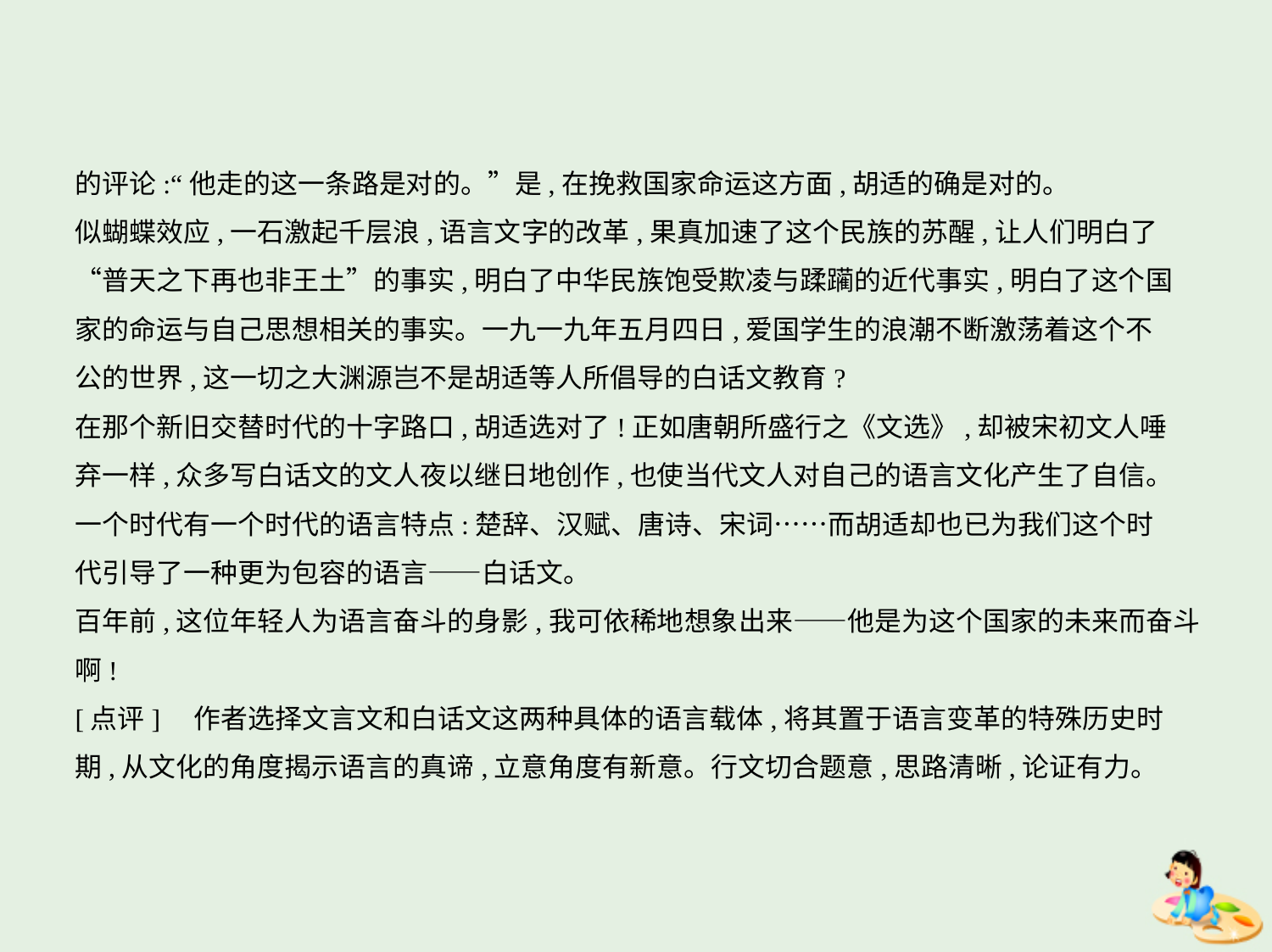

的评论:“他走的这一条路是对的。”是,在挽救国家命运这方面,胡适的确是对的。
似蝴蝶效应,一石激起千层浪,语言文字的改革,果真加速了这个民族的苏醒,让人们明白了
“普天之下再也非王土”的事实,明白了中华民族饱受欺凌与蹂躏的近代事实,明白了这个国
家的命运与自己思想相关的事实。一九一九年五月四日,爱国学生的浪潮不断激荡着这个不
公的世界,这一切之大渊源岂不是胡适等人所倡导的白话文教育?
在那个新旧交替时代的十字路口,胡适选对了!正如唐朝所盛行之《文选》,却被宋初文人唾
弃一样,众多写白话文的文人夜以继日地创作,也使当代文人对自己的语言文化产生了自信。
一个时代有一个时代的语言特点:楚辞、汉赋、唐诗、宋词……而胡适却也已为我们这个时
代引导了一种更为包容的语言——白话文。
百年前,这位年轻人为语言奋斗的身影,我可依稀地想象出来——他是为这个国家的未来而奋斗啊!
[点评]　作者选择文言文和白话文这两种具体的语言载体,将其置于语言变革的特殊历史时
期,从文化的角度揭示语言的真谛,立意角度有新意。行文切合题意,思路清晰,论证有力。